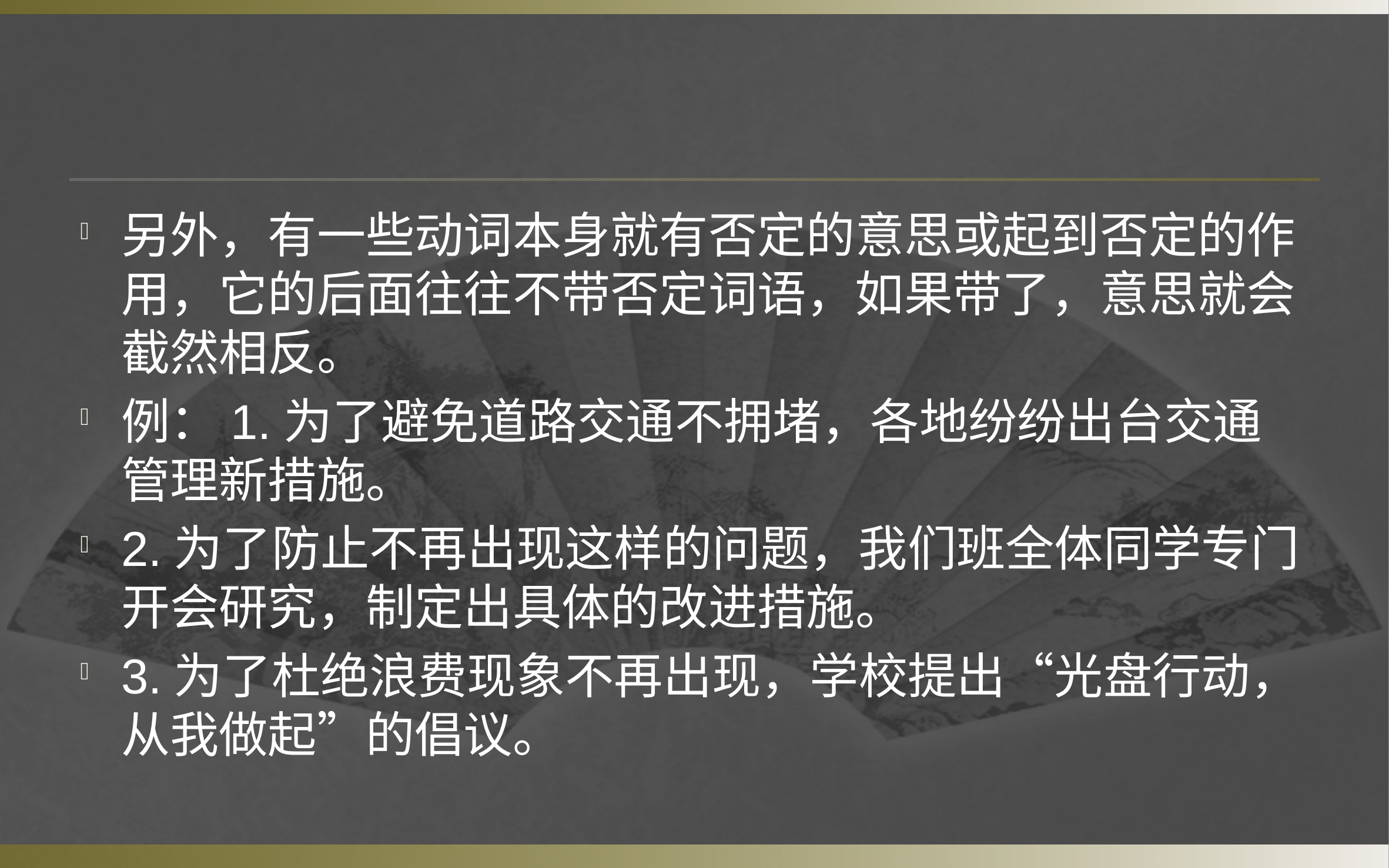

另外，有一些动词本身就有否定的意思或起到否定的作用，它的后面往往不带否定词语，如果带了，意思就会截然相反。
例：1.为了避免道路交通不拥堵，各地纷纷出台交通管理新措施。
2.为了防止不再出现这样的问题，我们班全体同学专门开会研究，制定出具体的改进措施。
3.为了杜绝浪费现象不再出现，学校提出“光盘行动，从我做起”的倡议。